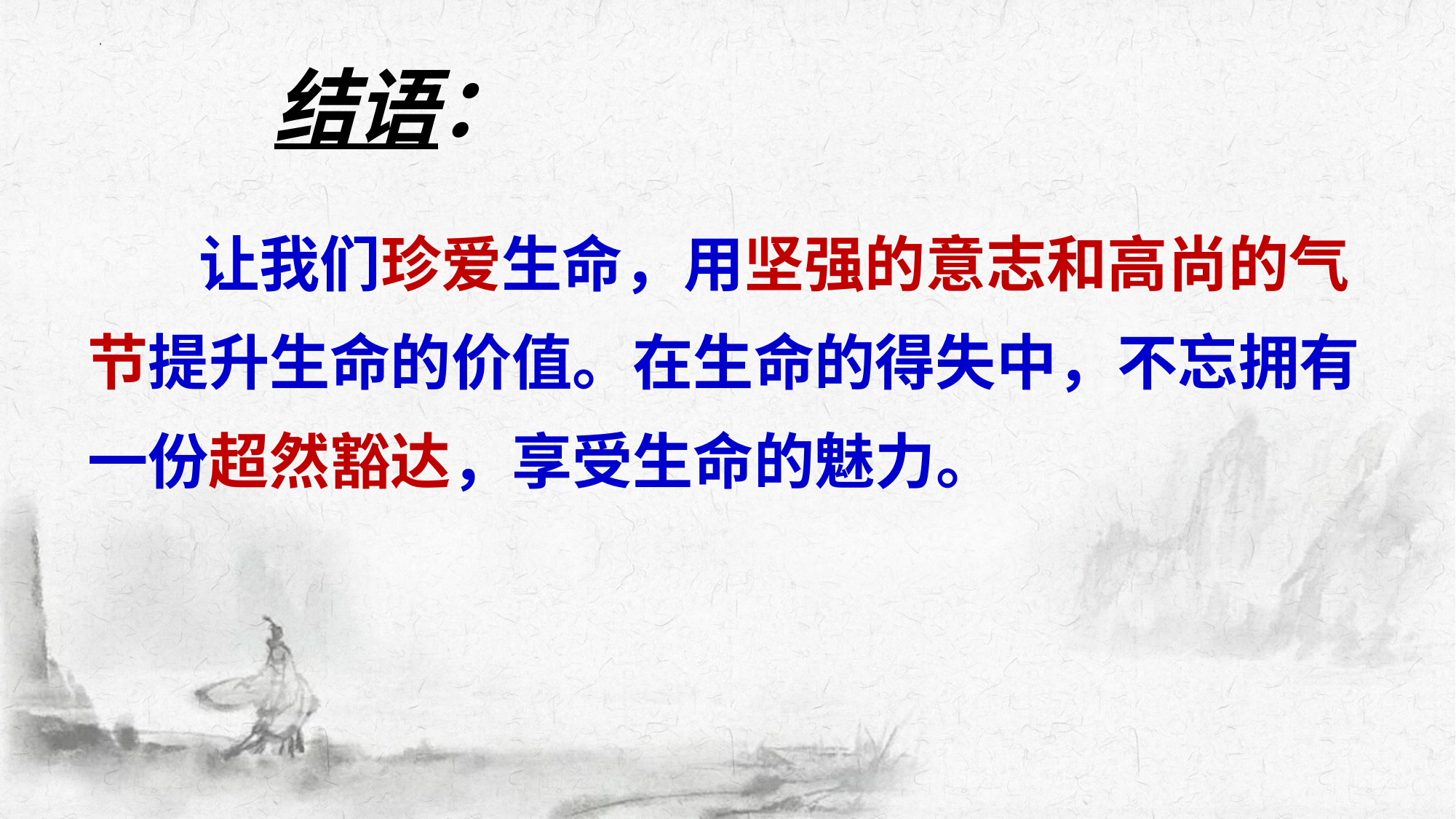

# 结语：
       让我们珍爱生命，用坚强的意志和高尚的气节提升生命的价值。在生命的得失中，不忘拥有一份超然豁达，享受生命的魅力。